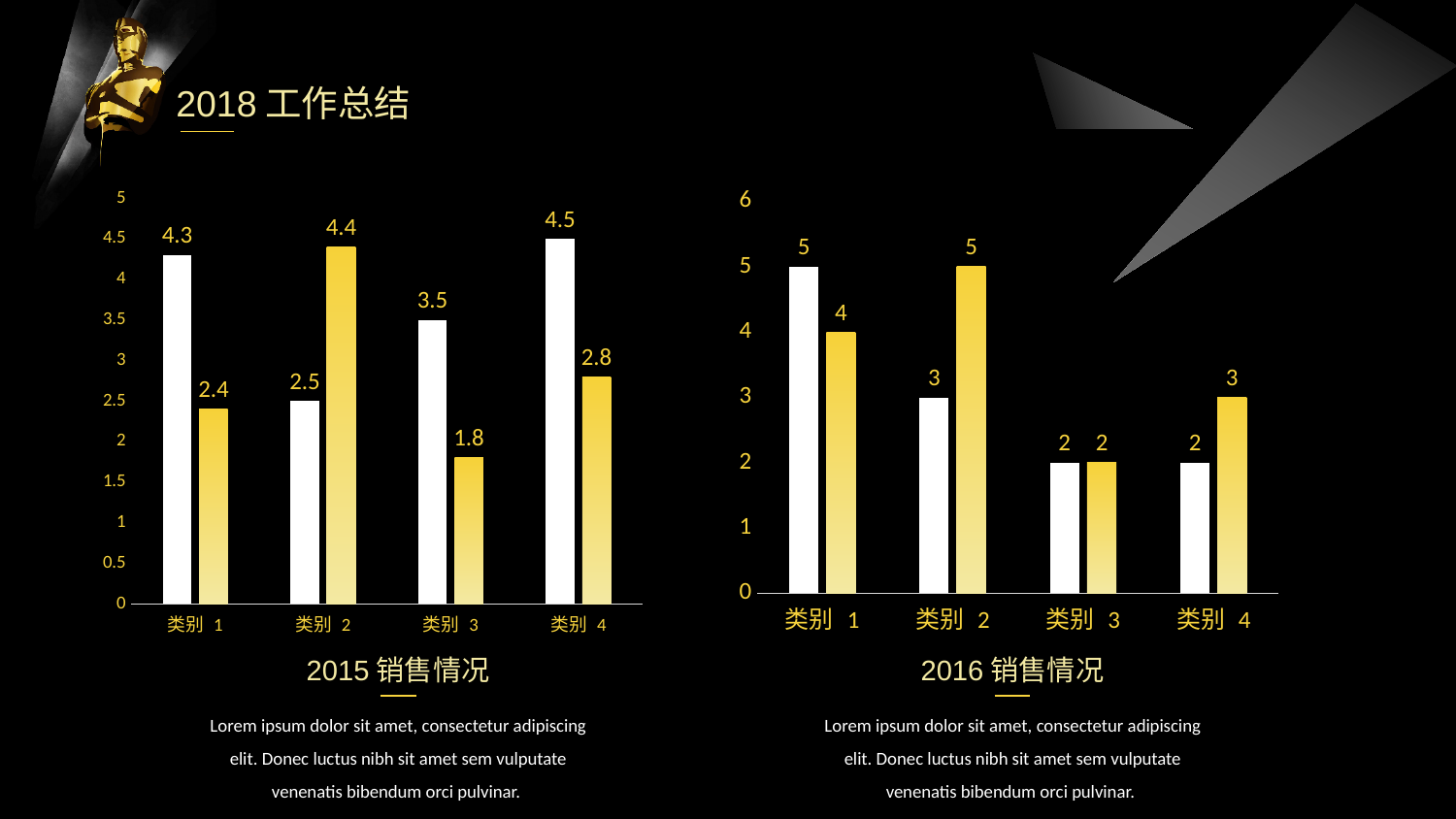

2018工作总结

### Chart

| Category | 系列 1 | 系列 2 |
|---|---|---|
| 类别 1 | 4.3 | 2.4 |
| 类别 2 | 2.5 | 4.4 |
| 类别 3 | 3.5 | 1.8 |
| 类别 4 | 4.5 | 2.8 |

### Chart

| Category | 系列 1 | 系列 2 |
|---|---|---|
| 类别 1 | 5.0 | 4.0 |
| 类别 2 | 3.0 | 5.0 |
| 类别 3 | 2.0 | 2.0 |
| 类别 4 | 2.0 | 3.0 |
2015销售情况
2016销售情况
Lorem ipsum dolor sit amet, consectetur adipiscing elit. Donec luctus nibh sit amet sem vulputate venenatis bibendum orci pulvinar.
Lorem ipsum dolor sit amet, consectetur adipiscing elit. Donec luctus nibh sit amet sem vulputate venenatis bibendum orci pulvinar.